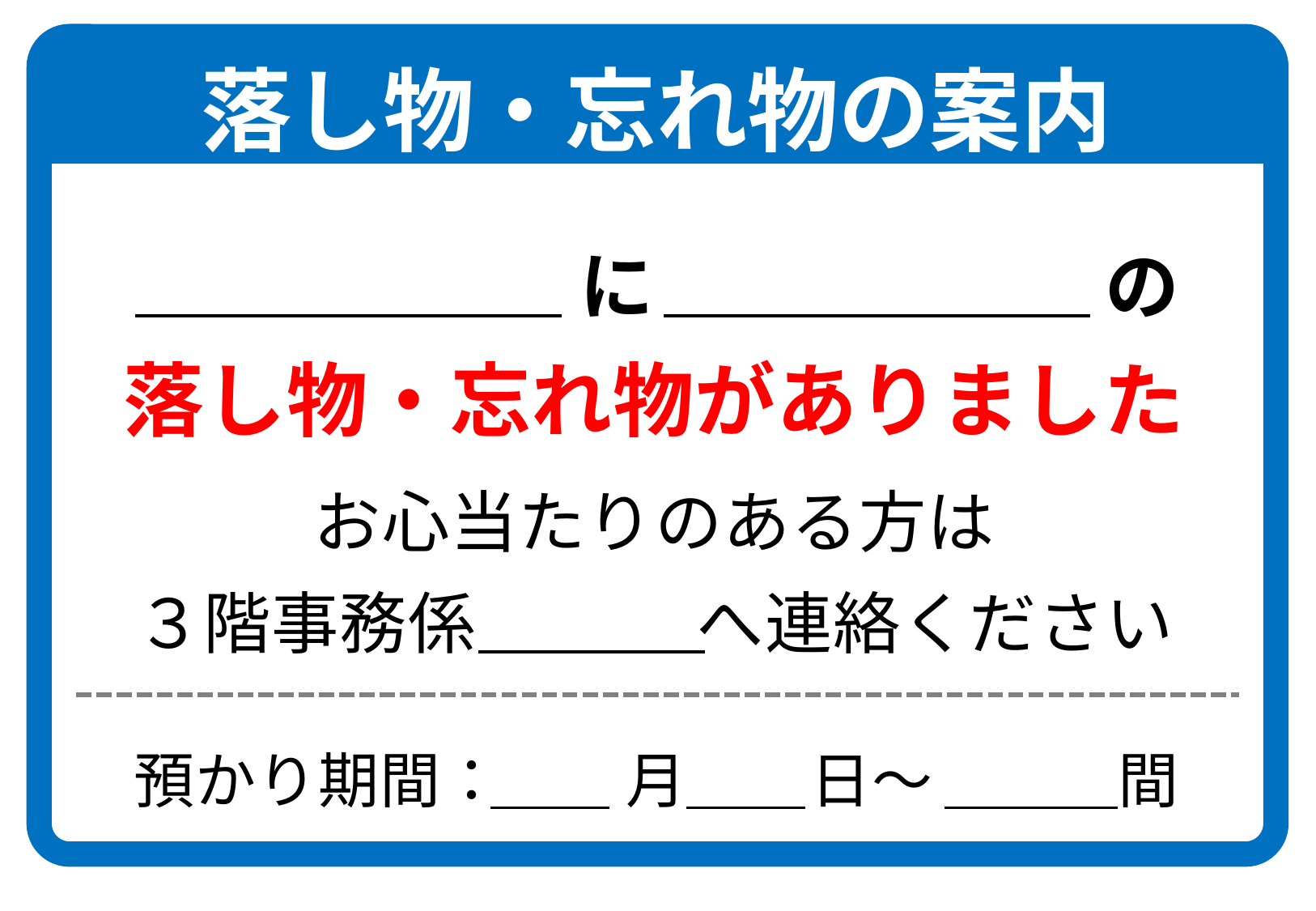

落し物・忘れ物の案内
　　　　　に　　　　　　の
落し物・忘れ物がありました
お心当たりのある方は
３階事務係　　 　へ連絡ください
預かり期間：　　月　　日～　　　間